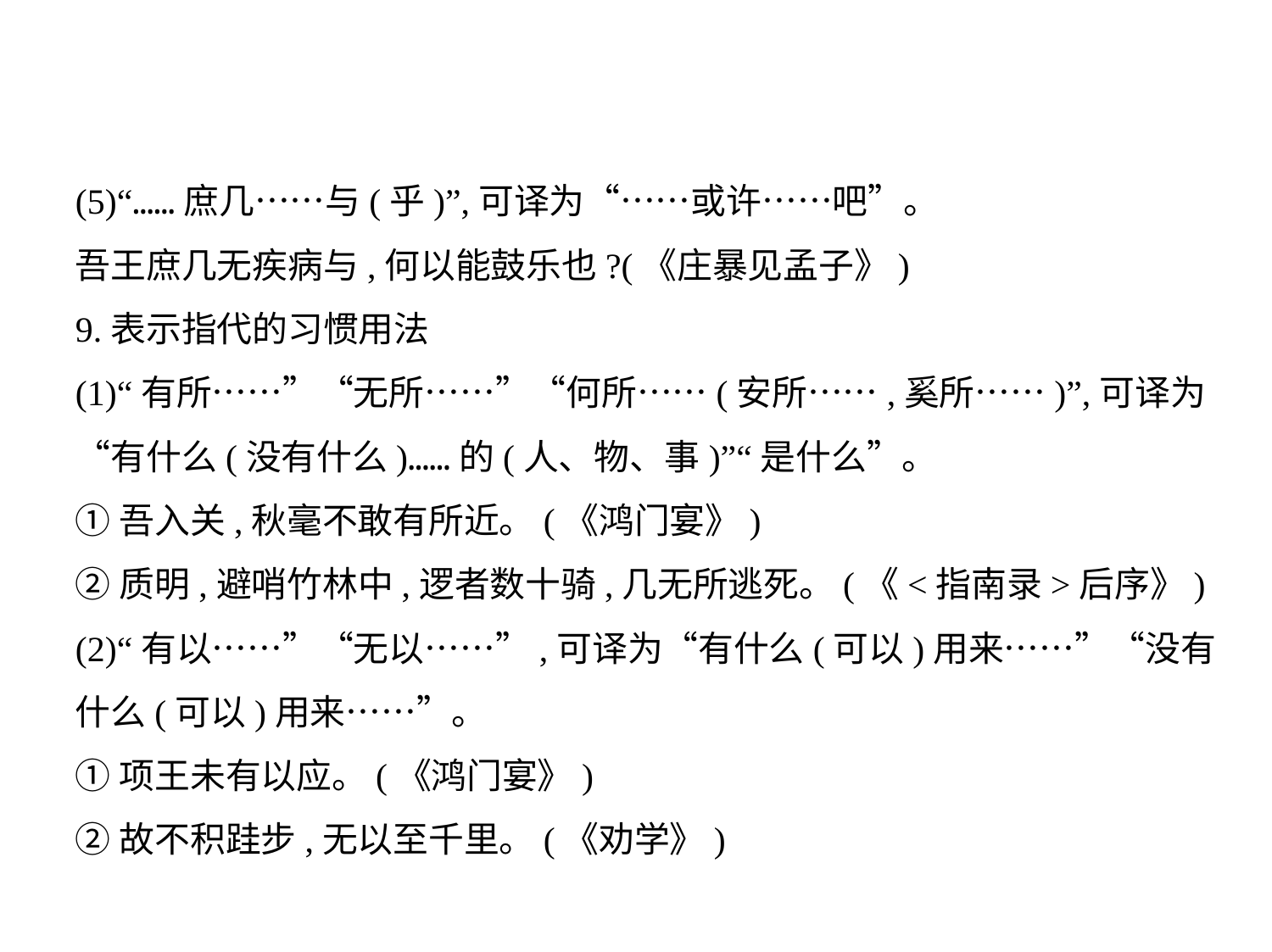

(5)“……庶几……与(乎)”,可译为“……或许……吧”。
吾王庶几无疾病与,何以能鼓乐也?(《庄暴见孟子》)
9.表示指代的习惯用法
(1)“有所……”“无所……”“何所……(安所……,奚所……)”,可译为
“有什么(没有什么)……的(人、物、事)”“是什么”。
①吾入关,秋毫不敢有所近。(《鸿门宴》)
②质明,避哨竹林中,逻者数十骑,几无所逃死。(《<指南录>后序》)
(2)“有以……”“无以……”,可译为“有什么(可以)用来……”“没有
什么(可以)用来……”。
①项王未有以应。(《鸿门宴》)
②故不积跬步,无以至千里。(《劝学》)